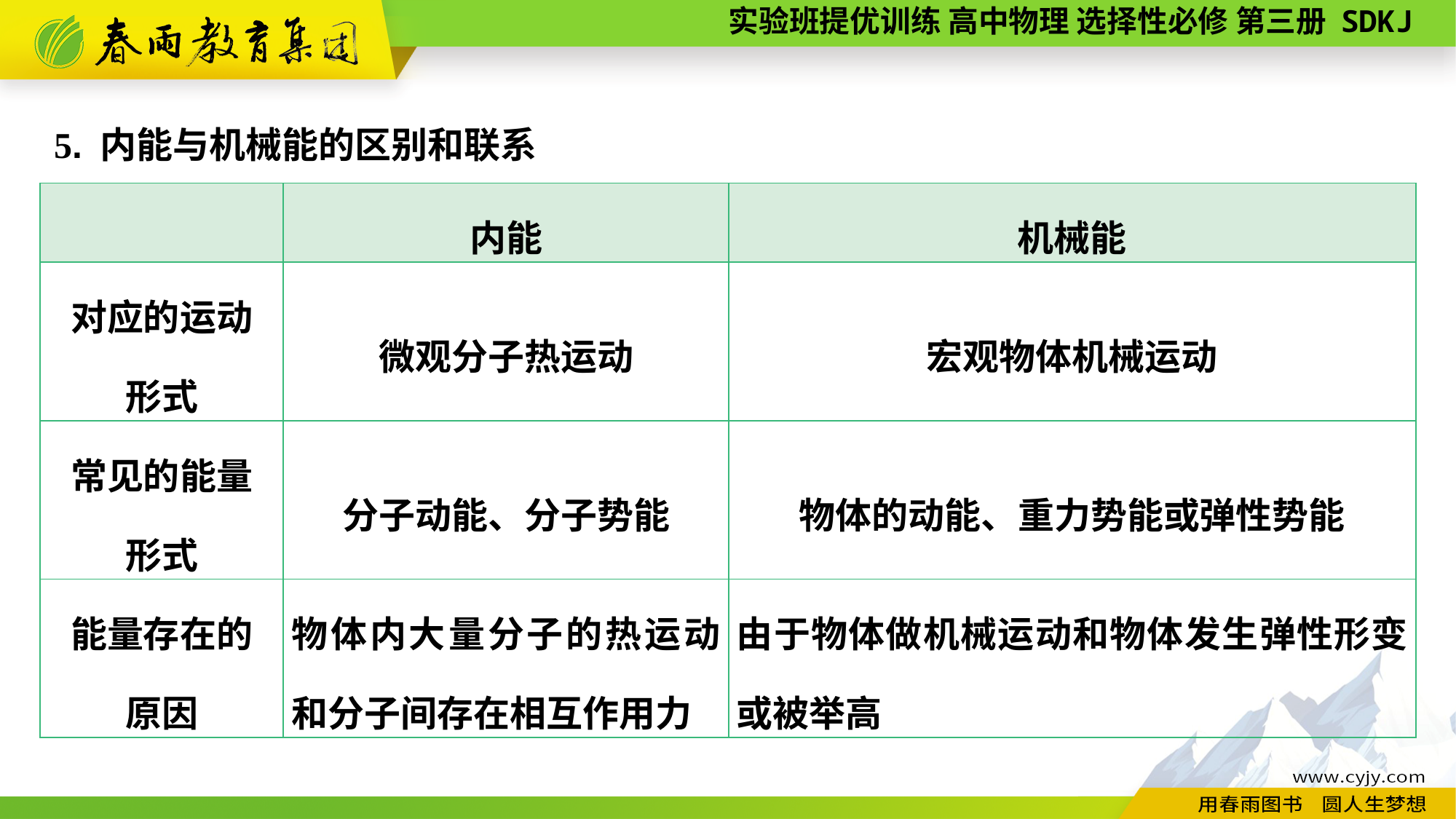

5. 内能与机械能的区别和联系
|  | 内能 | 机械能 |
| --- | --- | --- |
| 对应的运动 形式 | 微观分子热运动 | 宏观物体机械运动 |
| 常见的能量 形式 | 分子动能、分子势能 | 物体的动能、重力势能或弹性势能 |
| 能量存在的 原因 | 物体内大量分子的热运动和分子间存在相互作用力 | 由于物体做机械运动和物体发生弹性形变或被举高 |